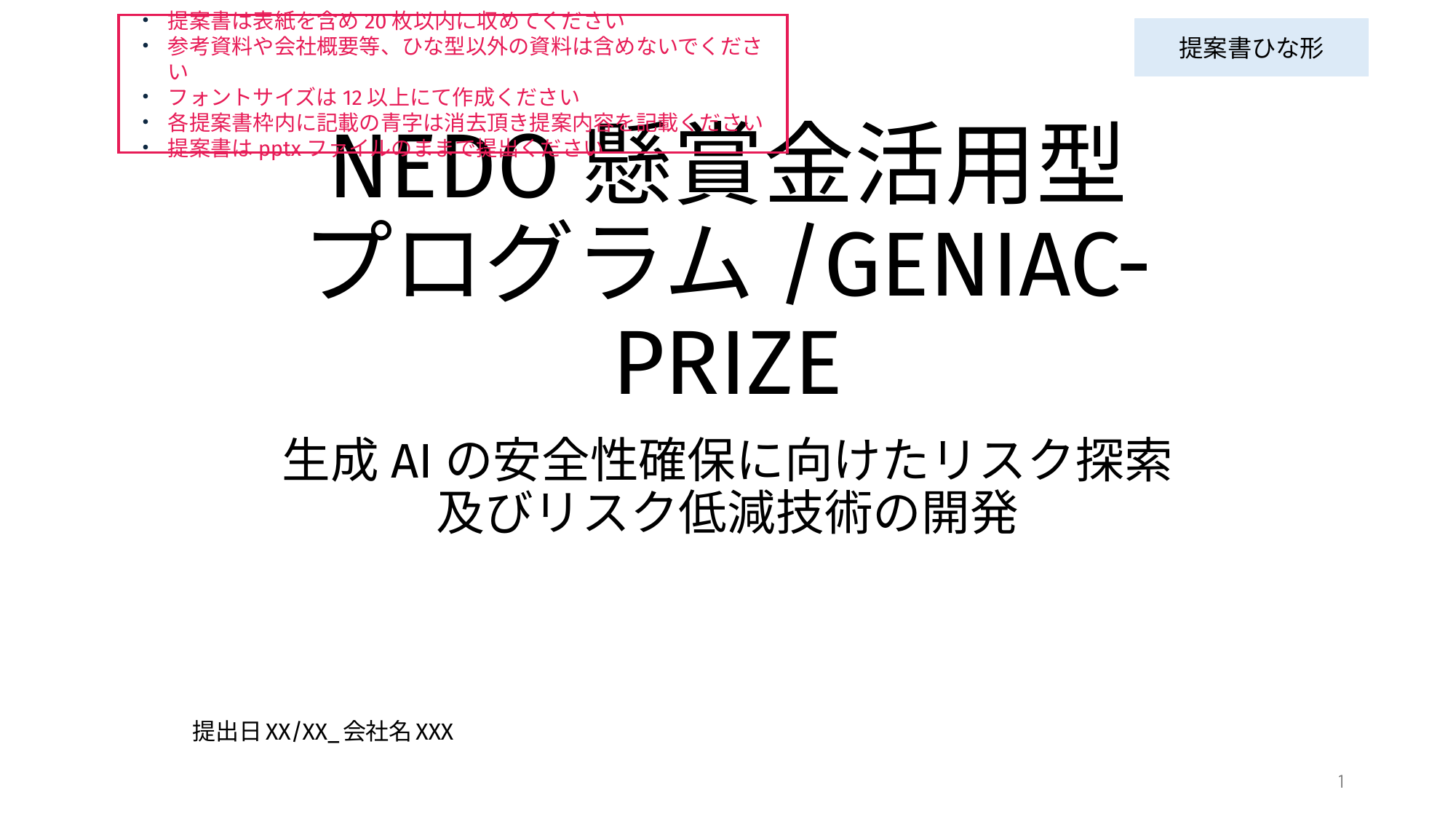

提案書は表紙を含め20枚以内に収めてください
参考資料や会社概要等、ひな型以外の資料は含めないでください
フォントサイズは12以上にて作成ください
各提案書枠内に記載の青字は消去頂き提案内容を記載ください
提案書はpptxファイルのままで提出ください
提案書ひな形
# NEDO懸賞金活用型 プログラム/GENIAC-PRIZE
生成AIの安全性確保に向けたリスク探索
及びリスク低減技術の開発
提出日XX/XX_会社名XXX